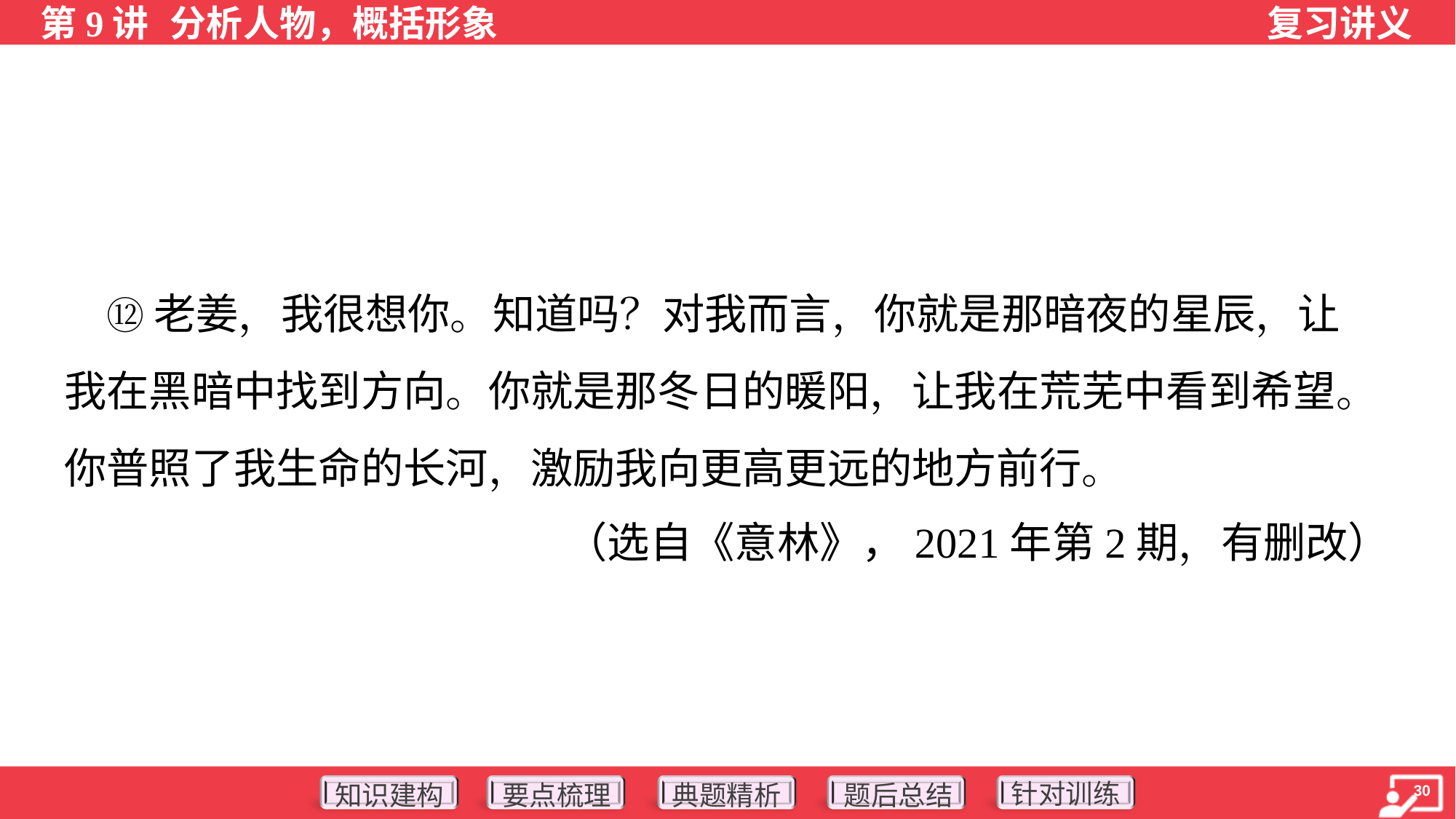

⑫老姜，我很想你。知道吗？对我而言，你就是那暗夜的星辰，让
我在黑暗中找到方向。你就是那冬日的暖阳，让我在荒芜中看到希望。
你普照了我生命的长河，激励我向更高更远的地方前行。
（选自《意林》，2021年第2期，有删改）